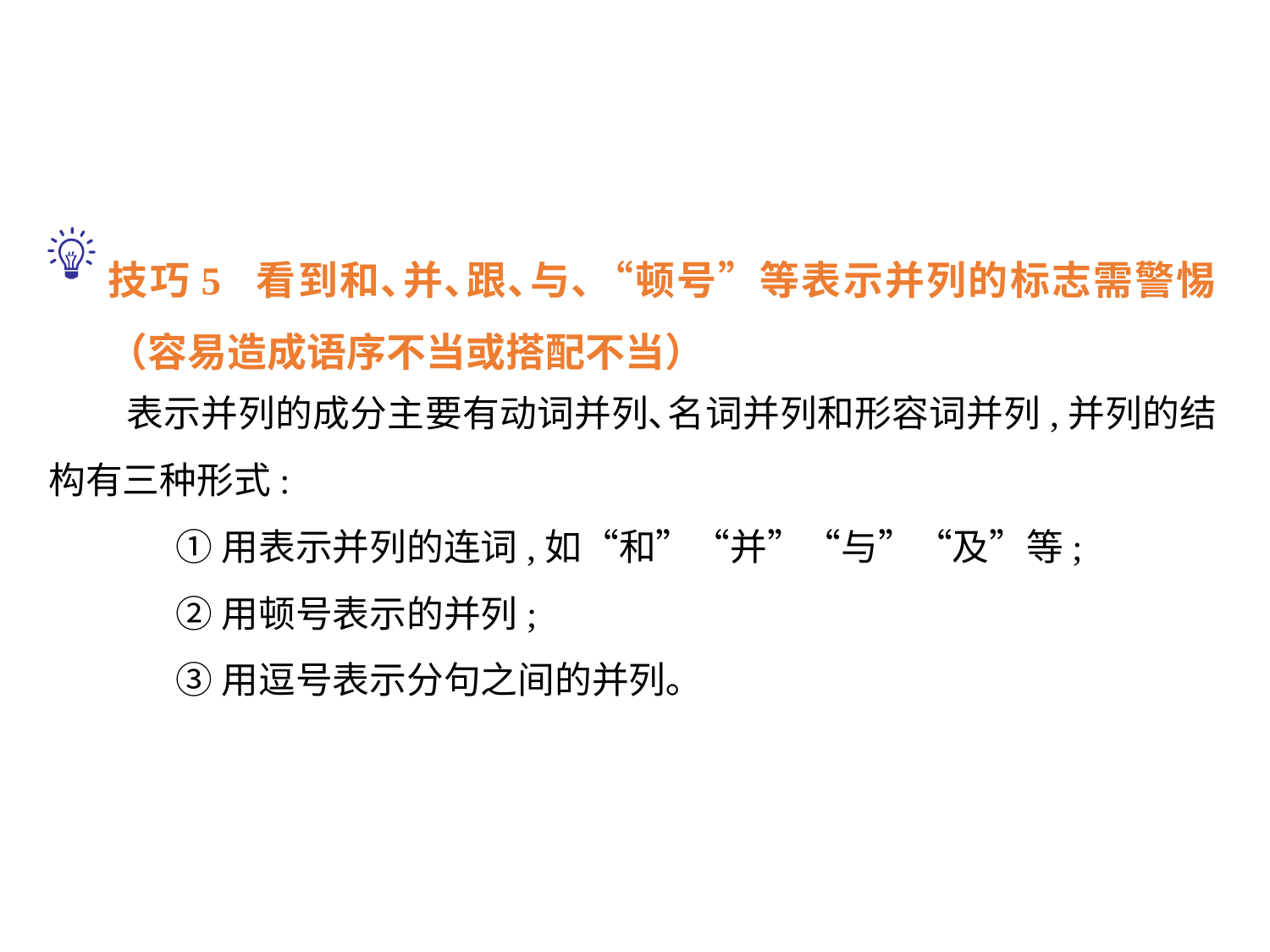

技巧5  看到和､并､跟､与､“顿号”等表示并列的标志需警惕（容易造成语序不当或搭配不当）

        表示并列的成分主要有动词并列､名词并列和形容词并列,并列的结构有三种形式:
	①用表示并列的连词,如“和”“并”“与”“及”等;
	②用顿号表示的并列;
	③用逗号表示分句之间的并列｡